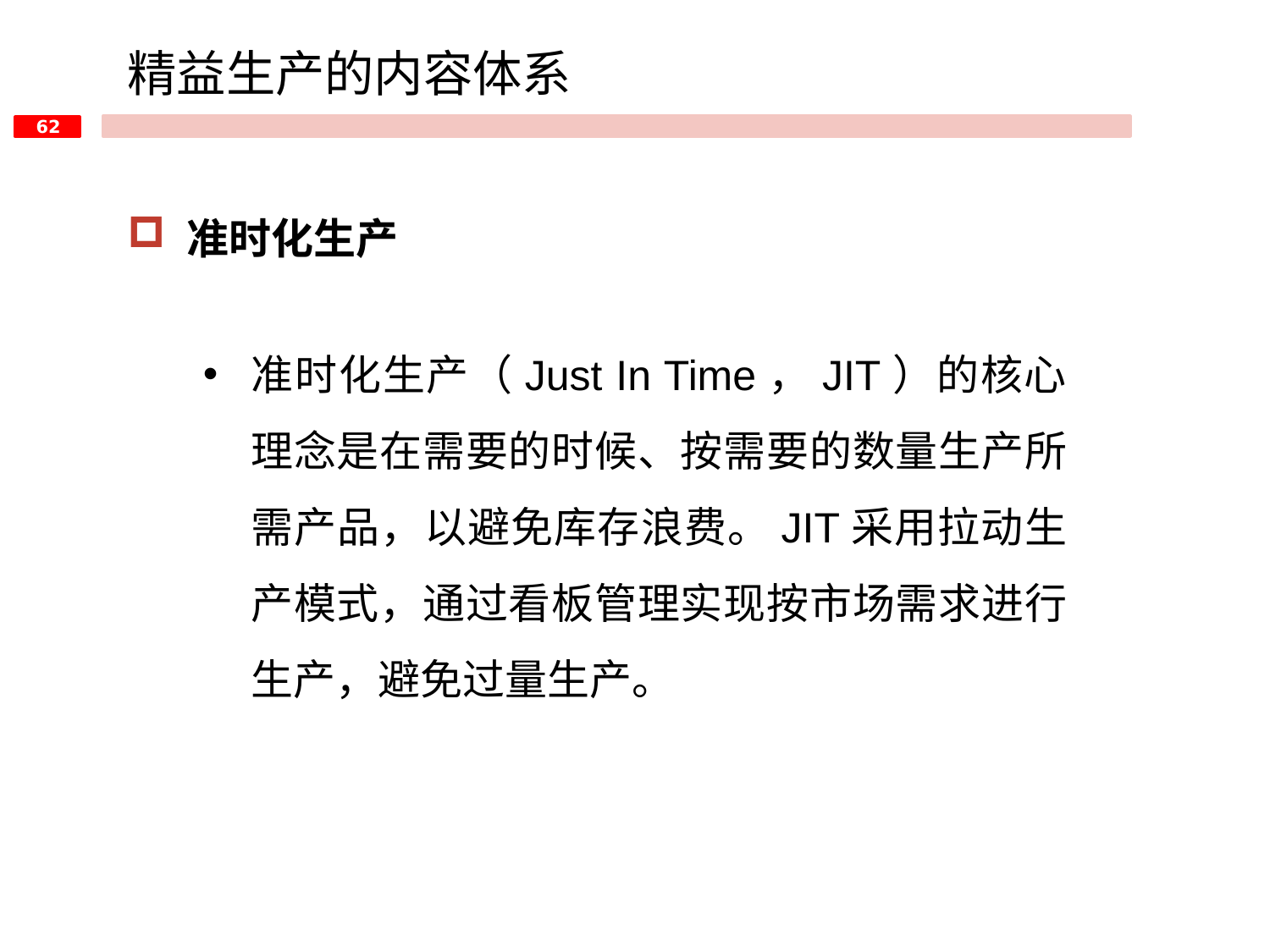

精益生产的内容体系
62
 准时化生产
准时化生产（Just In Time，JIT）的核心理念是在需要的时候、按需要的数量生产所需产品，以避免库存浪费。JIT采用拉动生产模式，通过看板管理实现按市场需求进行生产，避免过量生产。